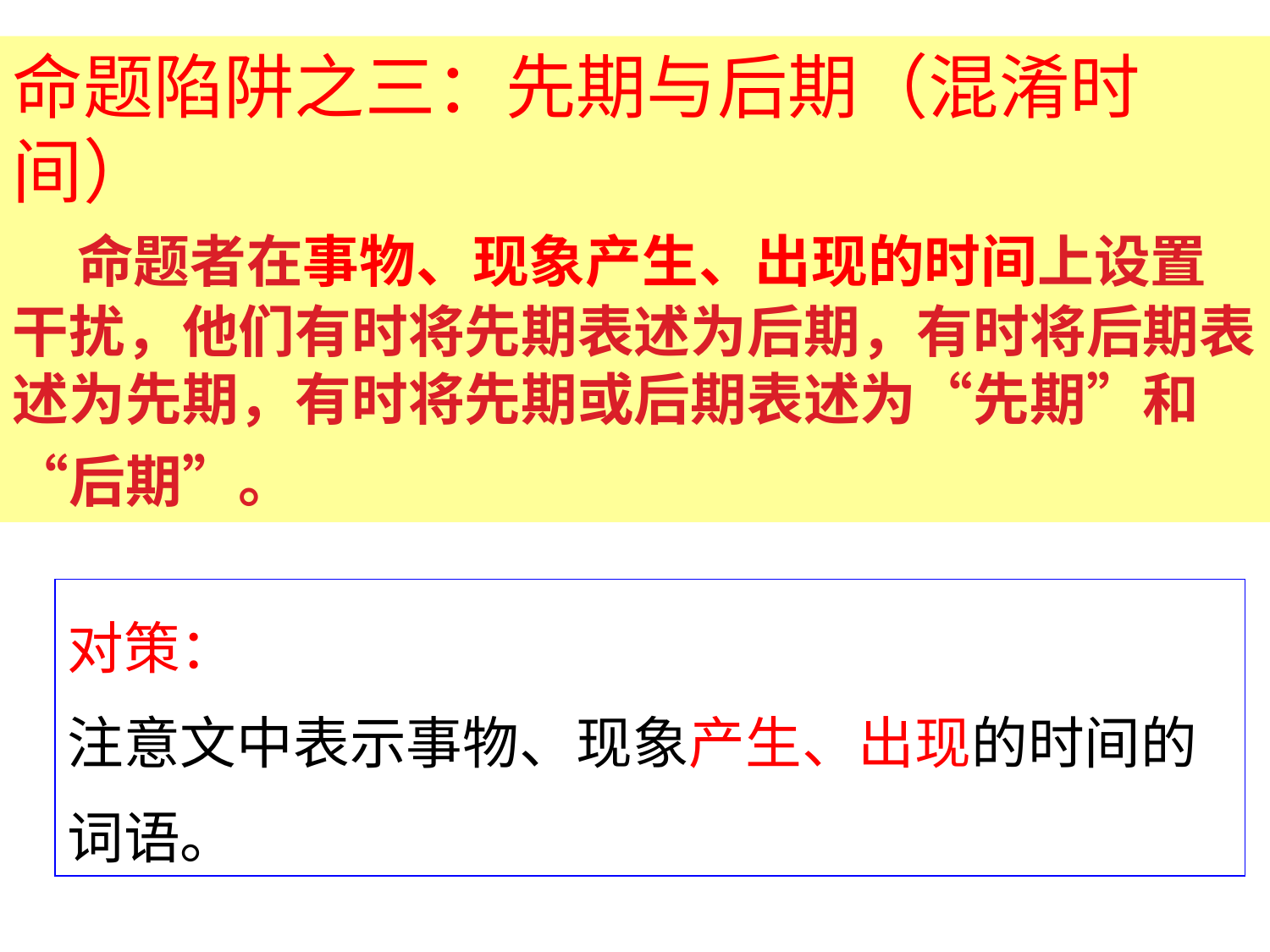

命题陷阱之三：先期与后期（混淆时间）
   命题者在事物、现象产生、出现的时间上设置干扰，他们有时将先期表述为后期，有时将后期表述为先期，有时将先期或后期表述为“先期”和“后期”。
对策：
注意文中表示事物、现象产生、出现的时间的词语。